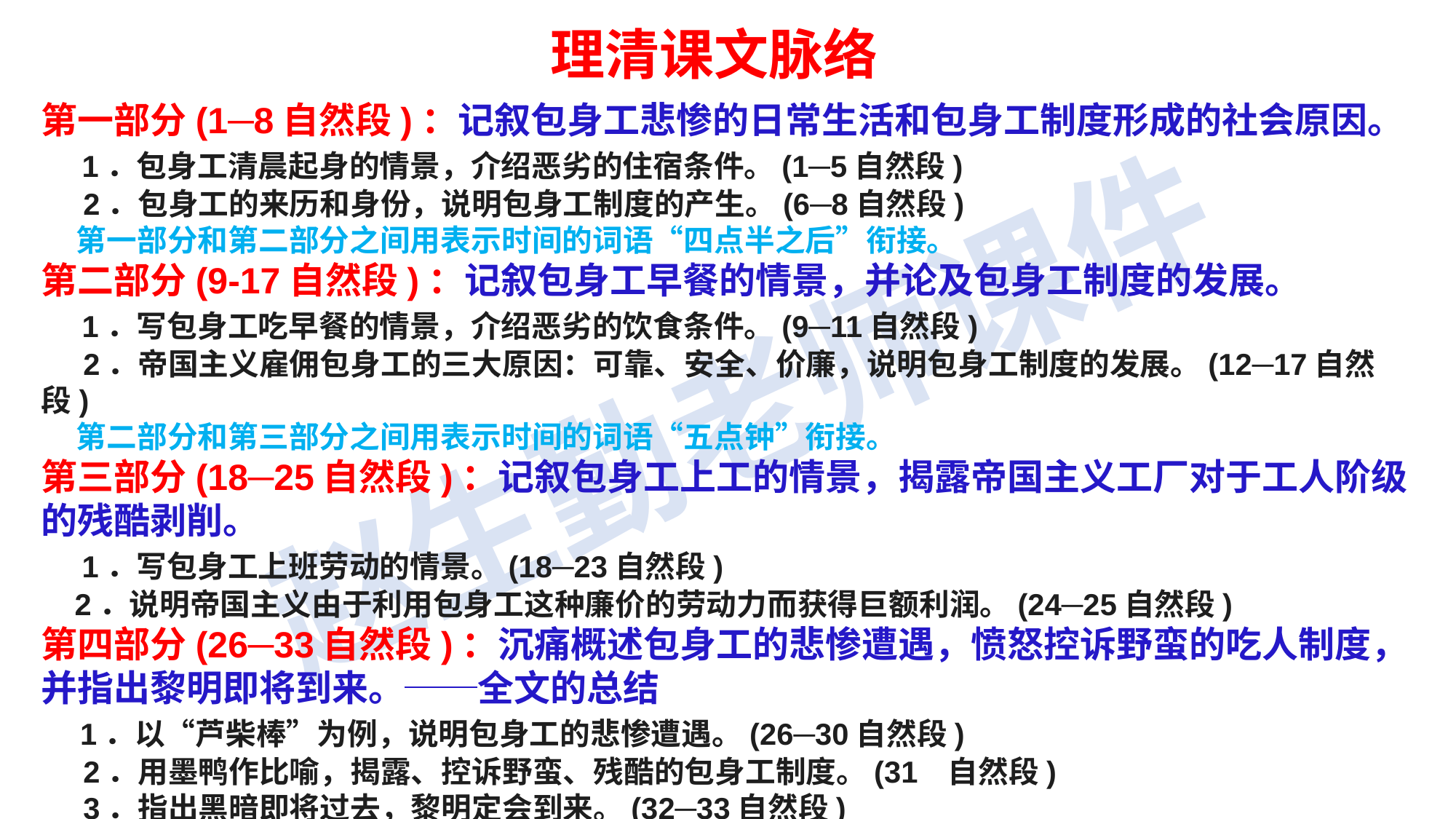

理清课文脉络
第一部分(1─8自然段)：记叙包身工悲惨的日常生活和包身工制度形成的社会原因。    1．包身工清晨起身的情景，介绍恶劣的住宿条件。(1─5自然段)
     2．包身工的来历和身份，说明包身工制度的产生。(6─8自然段)
    第一部分和第二部分之间用表示时间的词语“四点半之后”衔接。
第二部分(9-17自然段)：记叙包身工早餐的情景，并论及包身工制度的发展。
    1．写包身工吃早餐的情景，介绍恶劣的饮食条件。(9─11自然段)
     2．帝国主义雇佣包身工的三大原因：可靠、安全、价廉，说明包身工制度的发展。(12─17自然段)
    第二部分和第三部分之间用表示时间的词语“五点钟”衔接。
第三部分(18─25自然段)：记叙包身工上工的情景，揭露帝国主义工厂对于工人阶级的残酷剥削。
    1．写包身工上班劳动的情景。(18─23自然段)
    2．说明帝国主义由于利用包身工这种廉价的劳动力而获得巨额利润。(24─25自然段)
第四部分(26─33自然段)：沉痛概述包身工的悲惨遭遇，愤怒控诉野蛮的吃人制度，并指出黎明即将到来。──全文的总结
    1．以“芦柴棒”为例，说明包身工的悲惨遭遇。(26─30自然段)
     2．用墨鸭作比喻，揭露、控诉野蛮、残酷的包身工制度。(31自然段)
     3．指出黑暗即将过去，黎明定会到来。(32─33自然段)